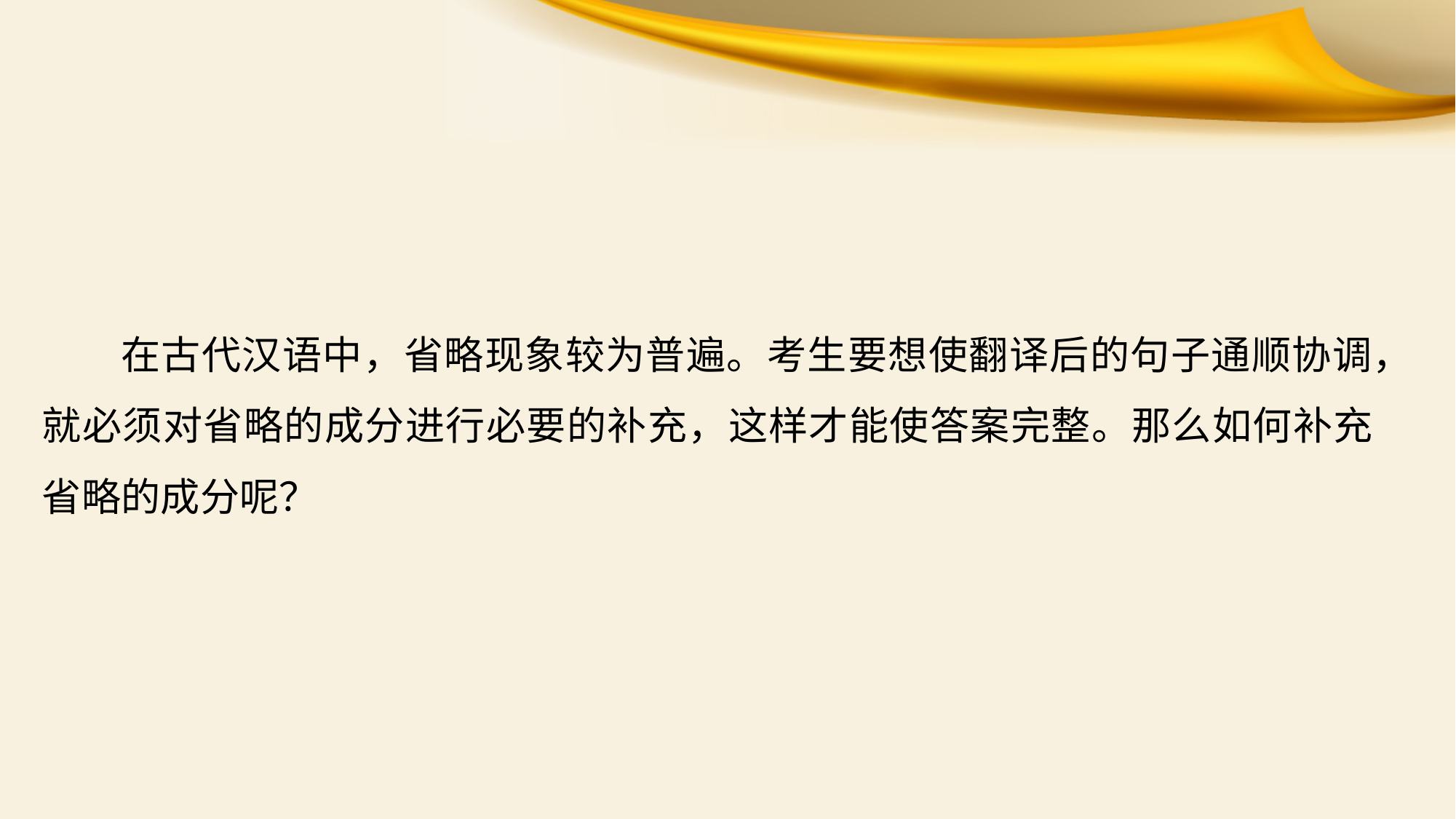

在古代汉语中，省略现象较为普遍。考生要想使翻译后的句子通顺协调，就必须对省略的成分进行必要的补充，这样才能使答案完整。那么如何补充省略的成分呢？